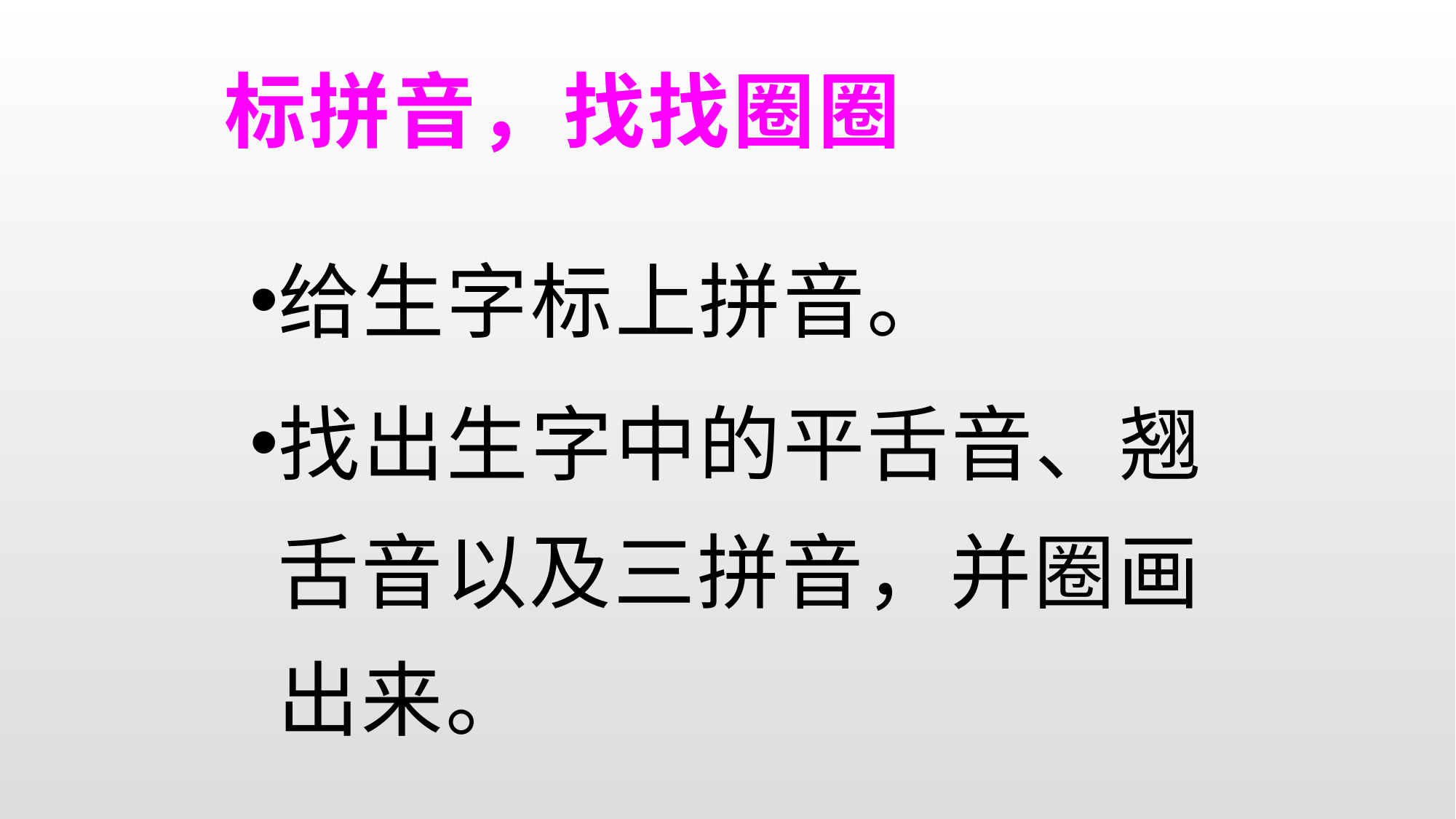

# 标拼音，找找圈圈
给生字标上拼音。
找出生字中的平舌音、翘舌音以及三拼音，并圈画出来。